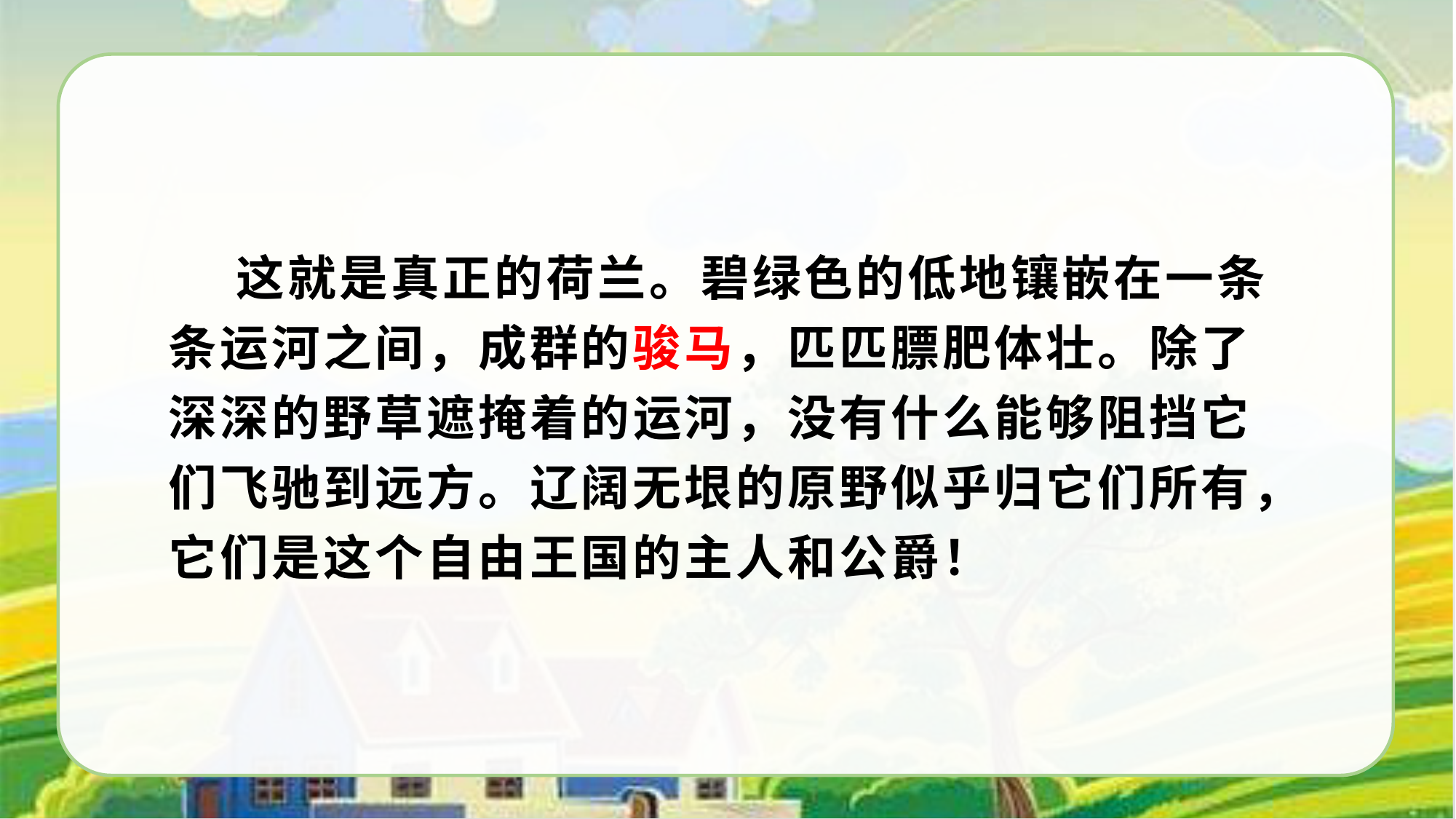

这就是真正的荷兰。碧绿色的低地镶嵌在一条条运河之间，成群的骏马，匹匹膘肥体壮。除了深深的野草遮掩着的运河，没有什么能够阻挡它们飞驰到远方。辽阔无垠的原野似乎归它们所有，它们是这个自由王国的主人和公爵！